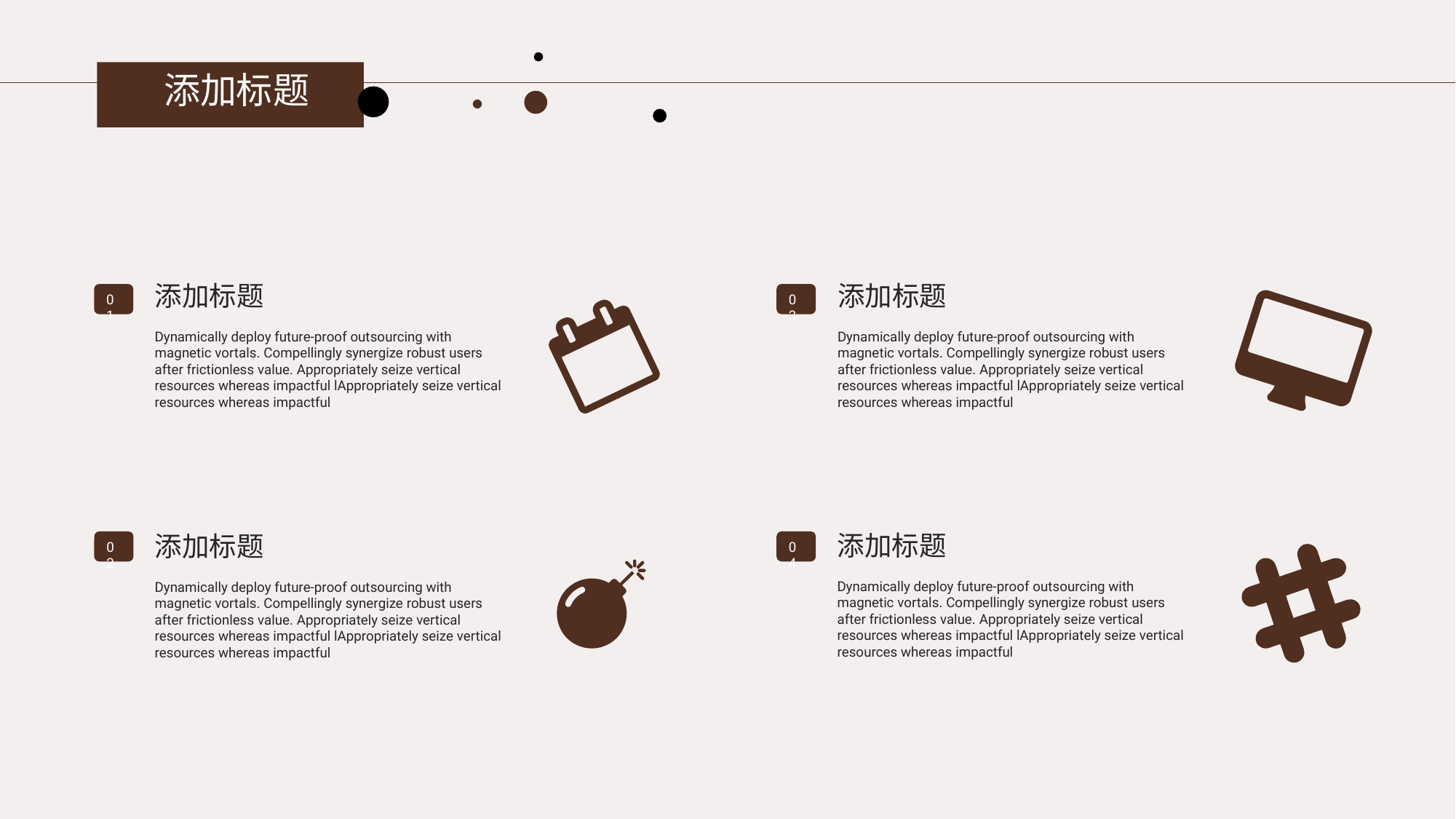

添加标题

添加标题

Dynamically deploy future-proof outsourcing with magnetic vortals. Compellingly synergize robust users after frictionless value. Appropriately seize vertical resources whereas impactful lAppropriately seize vertical resources whereas impactful
添加标题

Dynamically deploy future-proof outsourcing with magnetic vortals. Compellingly synergize robust users after frictionless value. Appropriately seize vertical resources whereas impactful lAppropriately seize vertical resources whereas impactful
03
01

添加标题

Dynamically deploy future-proof outsourcing with magnetic vortals. Compellingly synergize robust users after frictionless value. Appropriately seize vertical resources whereas impactful lAppropriately seize vertical resources whereas impactful
添加标题

Dynamically deploy future-proof outsourcing with magnetic vortals. Compellingly synergize robust users after frictionless value. Appropriately seize vertical resources whereas impactful lAppropriately seize vertical resources whereas impactful
02
04